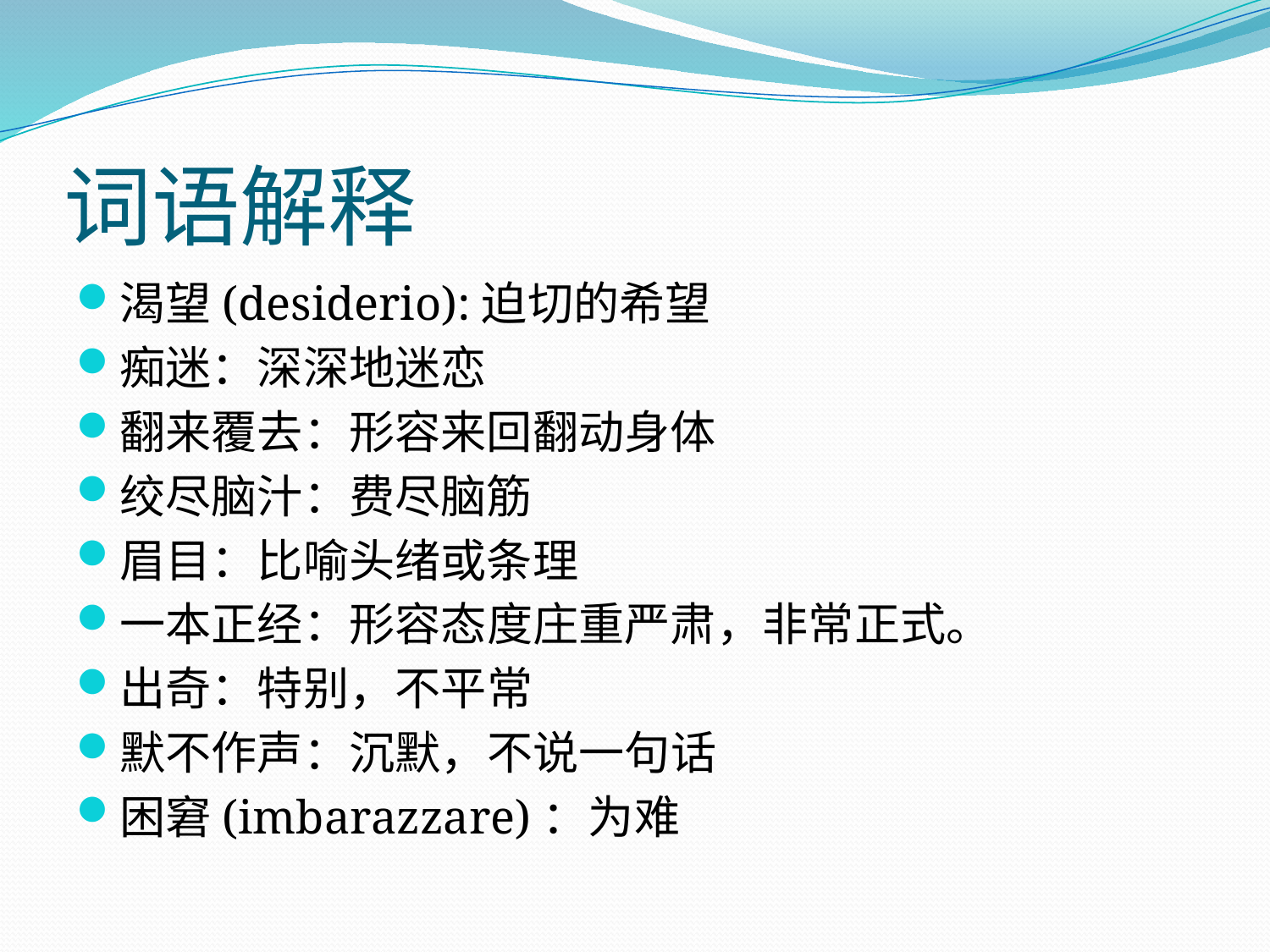

# 词语解释
渴望(desiderio):迫切的希望
痴迷：深深地迷恋
翻来覆去：形容来回翻动身体
绞尽脑汁：费尽脑筋
眉目：比喻头绪或条理
一本正经：形容态度庄重严肃，非常正式。
出奇：特别，不平常
默不作声：沉默，不说一句话
困窘(imbarazzare)：为难